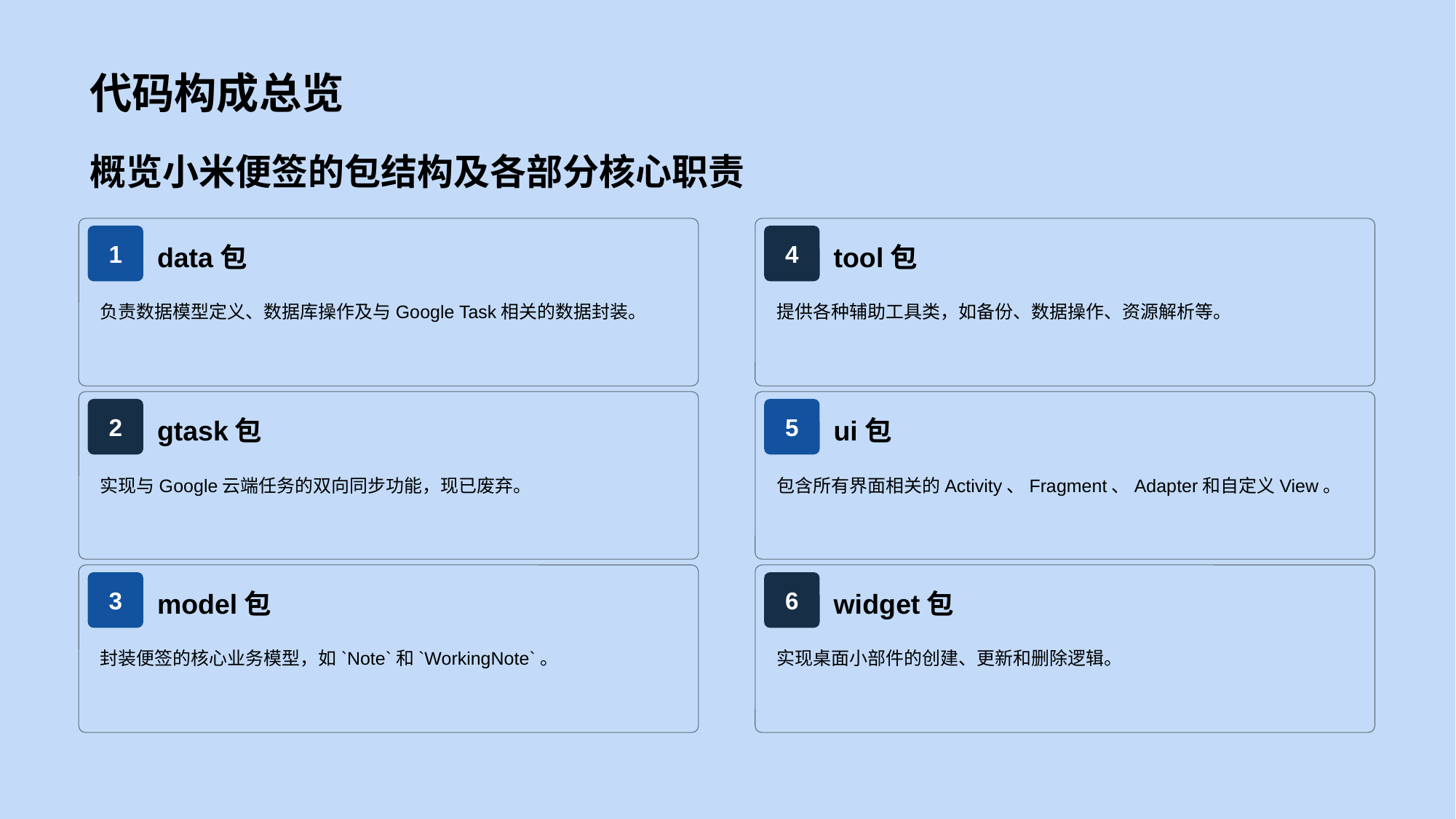

代码构成总览
概览小米便签的包结构及各部分核心职责

1
data包
负责数据模型定义、数据库操作及与Google Task相关的数据封装。

4
tool包
提供各种辅助工具类，如备份、数据操作、资源解析等。

2
gtask包
实现与Google云端任务的双向同步功能，现已废弃。

5
ui包
包含所有界面相关的Activity、Fragment、Adapter和自定义View。

3
model包
封装便签的核心业务模型，如`Note`和`WorkingNote`。

6
widget包
实现桌面小部件的创建、更新和删除逻辑。